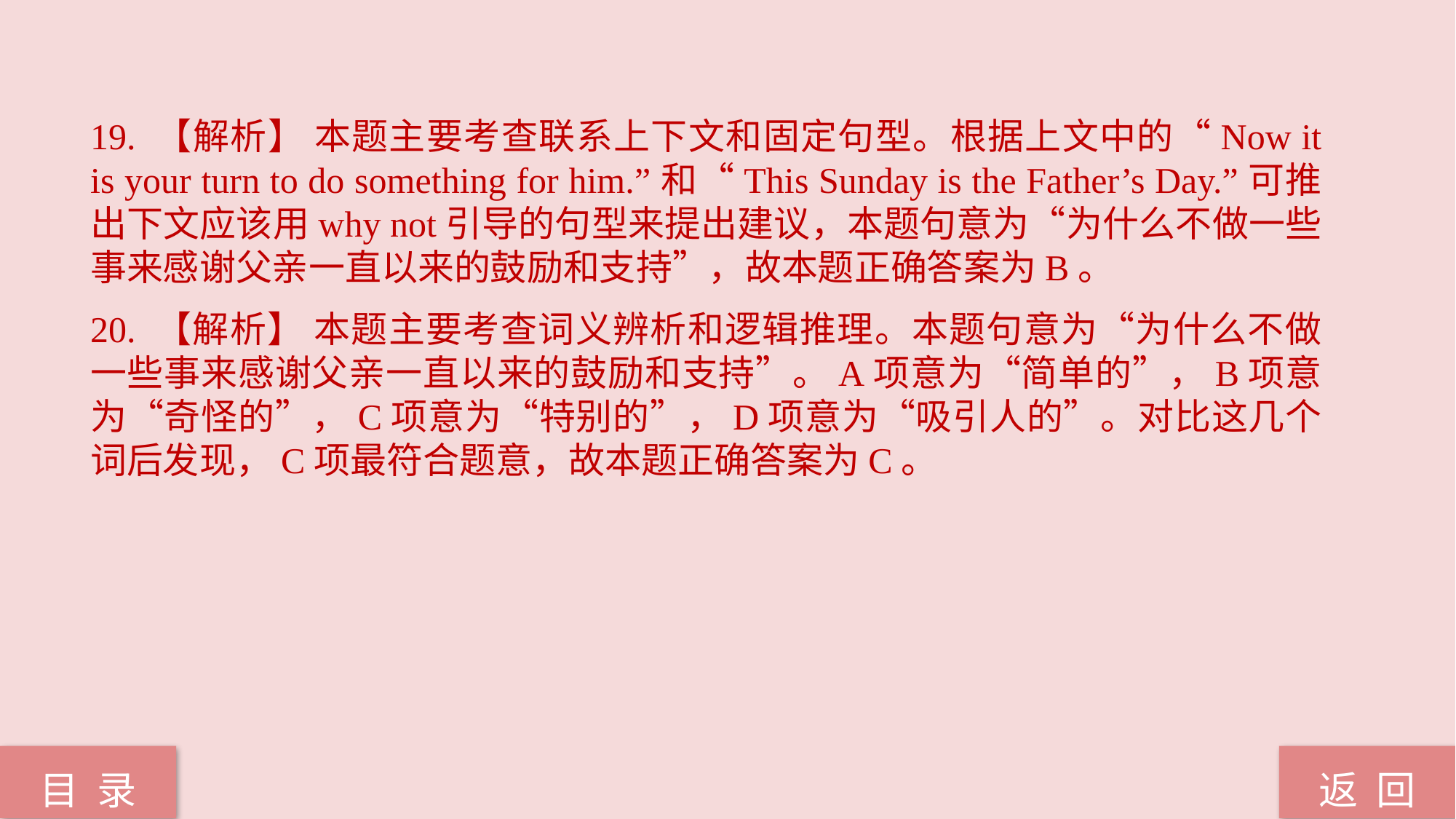

19. 【解析】 本题主要考查联系上下文和固定句型。根据上文中的“Now it is your turn to do something for him.”和“This Sunday is the Father’s Day.”可推出下文应该用why not引导的句型来提出建议，本题句意为“为什么不做一些事来感谢父亲一直以来的鼓励和支持”，故本题正确答案为B。
20. 【解析】 本题主要考查词义辨析和逻辑推理。本题句意为“为什么不做一些事来感谢父亲一直以来的鼓励和支持”。A项意为“简单的”，B项意为“奇怪的”，C项意为“特别的”，D项意为“吸引人的”。对比这几个词后发现，C项最符合题意，故本题正确答案为C。
返  回